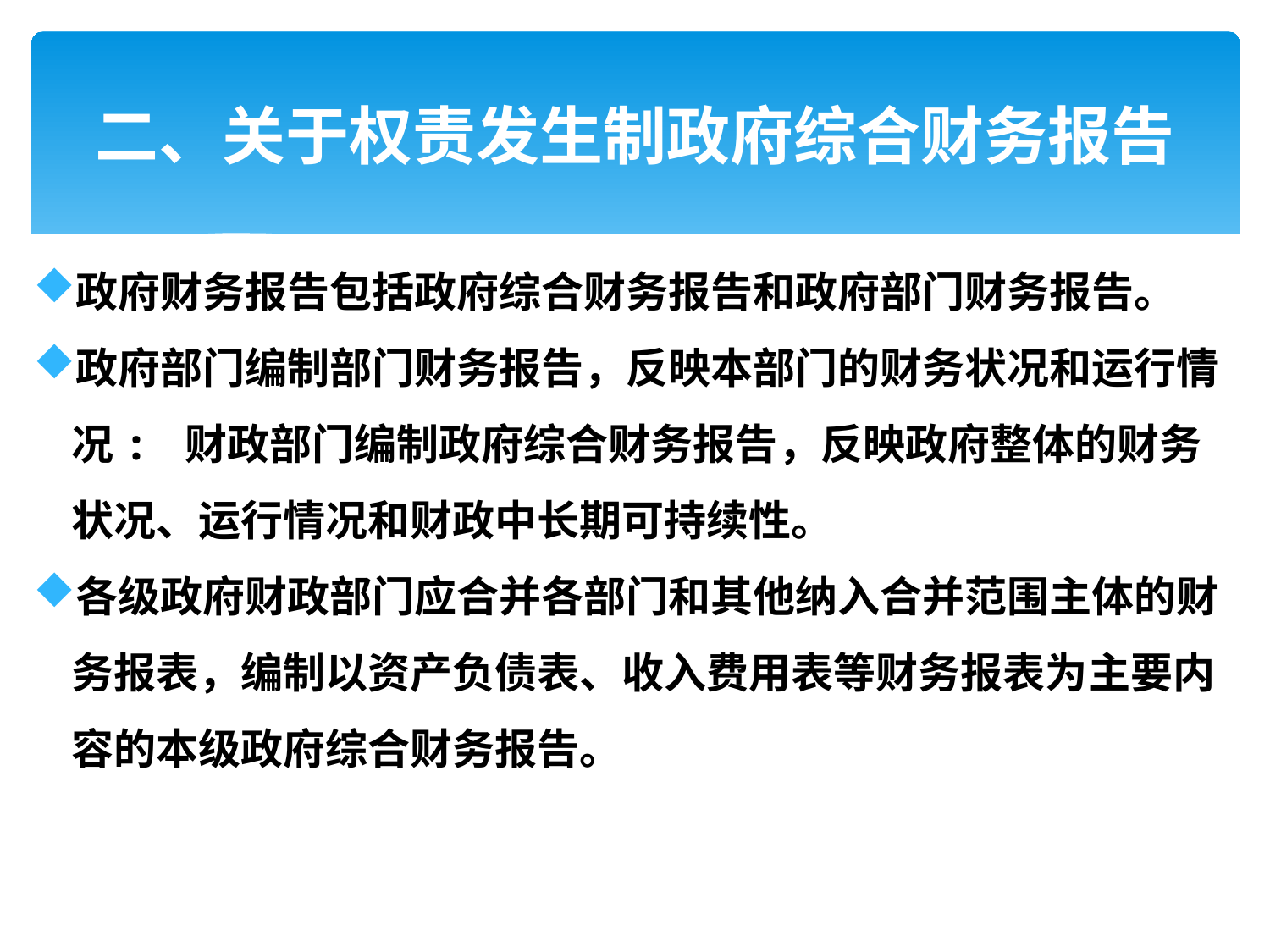

# 二、关于权责发生制政府综合财务报告
政府财务报告包括政府综合财务报告和政府部门财务报告。
政府部门编制部门财务报告，反映本部门的财务状况和运行情况: 财政部门编制政府综合财务报告，反映政府整体的财务状况、运行情况和财政中长期可持续性。
各级政府财政部门应合并各部门和其他纳入合并范围主体的财务报表，编制以资产负债表、收入费用表等财务报表为主要内容的本级政府综合财务报告。